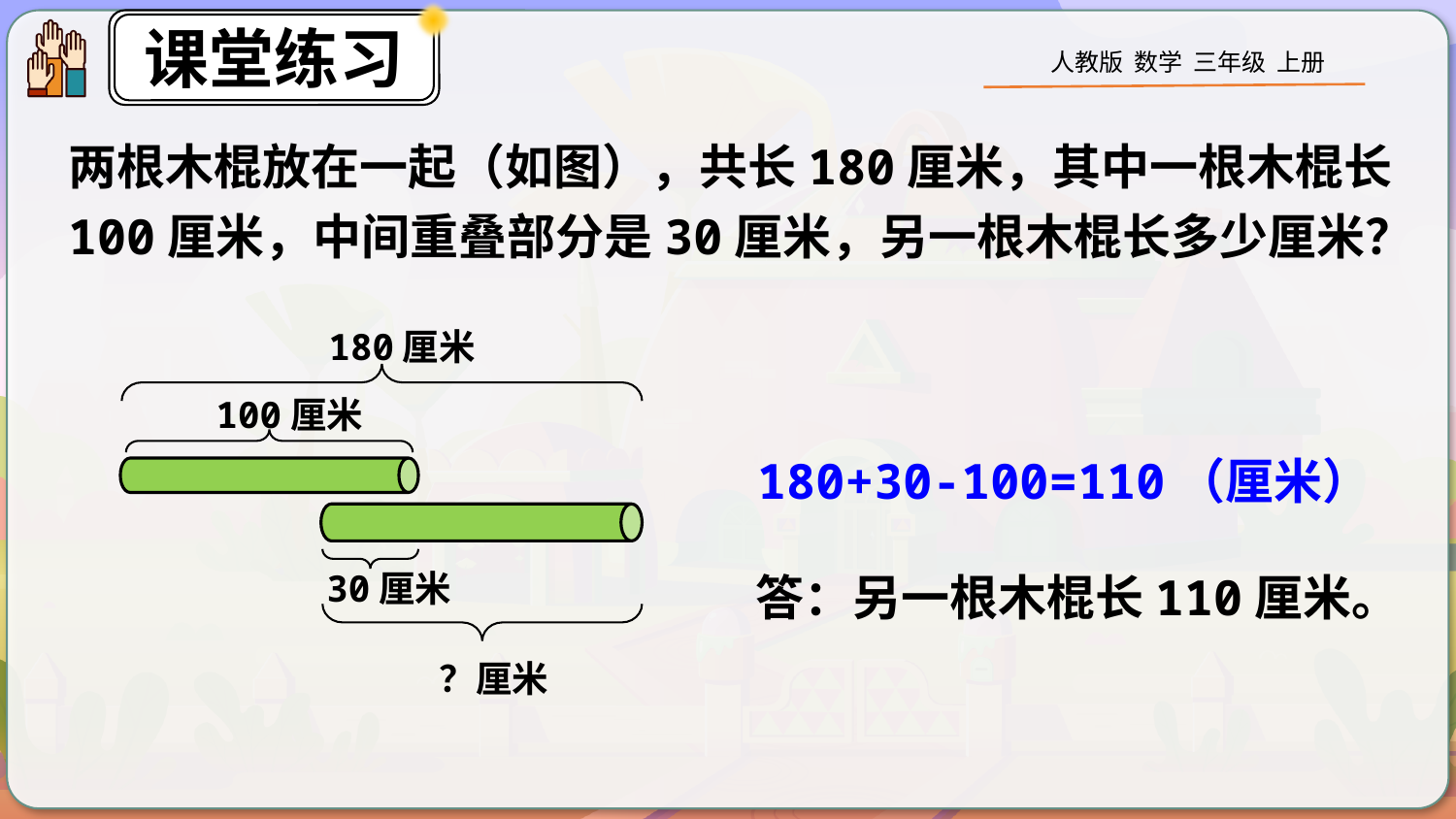

两根木棍放在一起（如图），共长180厘米，其中一根木棍长100厘米，中间重叠部分是30厘米，另一根木棍长多少厘米？

180厘米

100厘米

30厘米

？厘米
180+30-100=110（厘米）
答：另一根木棍长110厘米。